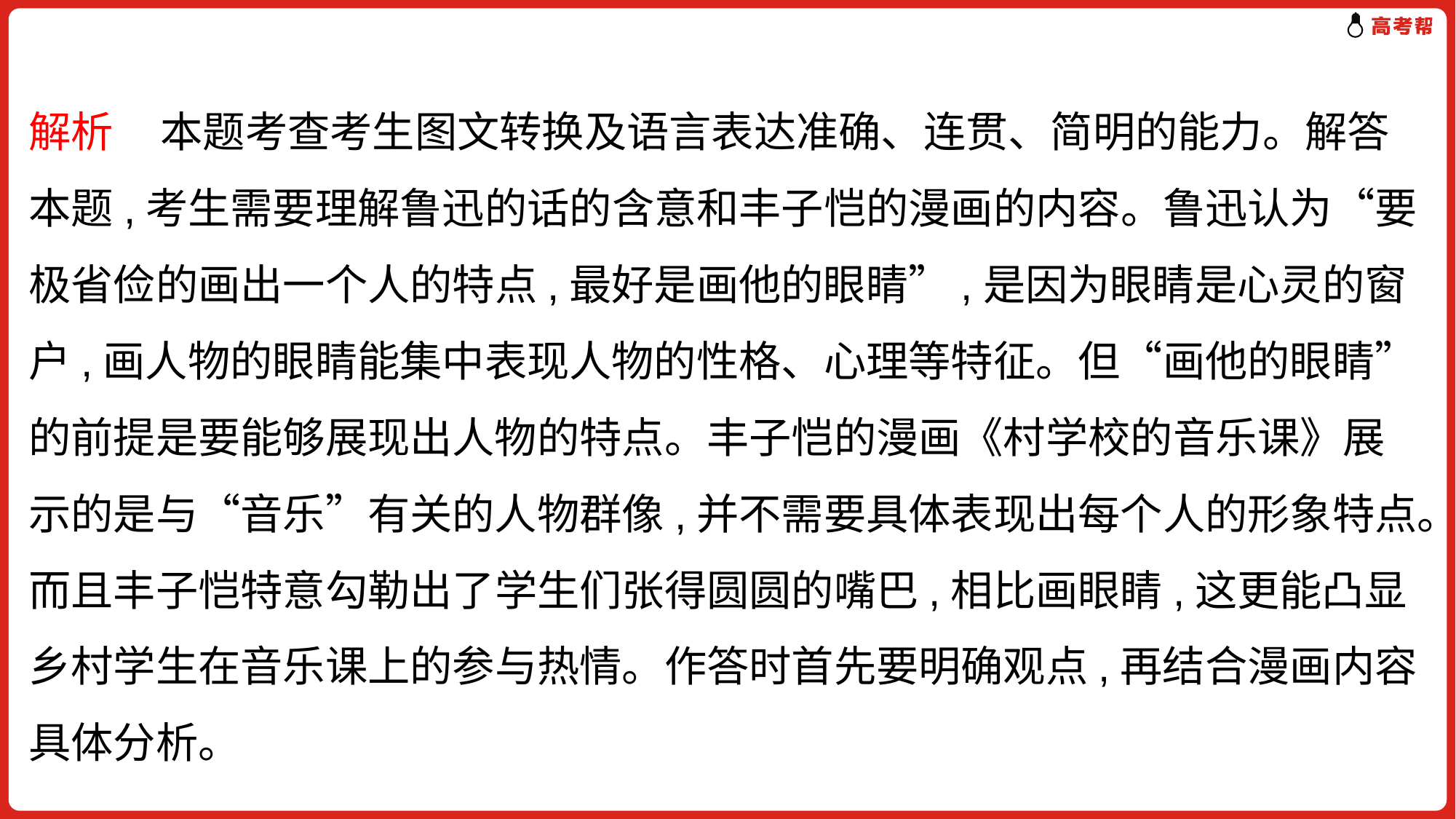

解析     本题考查考生图文转换及语言表达准确、连贯、简明的能力。解答本题,考生需要理解鲁迅的话的含意和丰子恺的漫画的内容。鲁迅认为“要极省俭的画出一个人的特点,最好是画他的眼睛”,是因为眼睛是心灵的窗户,画人物的眼睛能集中表现人物的性格、心理等特征。但“画他的眼睛”的前提是要能够展现出人物的特点。丰子恺的漫画《村学校的音乐课》展示的是与“音乐”有关的人物群像,并不需要具体表现出每个人的形象特点。而且丰子恺特意勾勒出了学生们张得圆圆的嘴巴,相比画眼睛,这更能凸显乡村学生在音乐课上的参与热情。作答时首先要明确观点,再结合漫画内容具体分析。